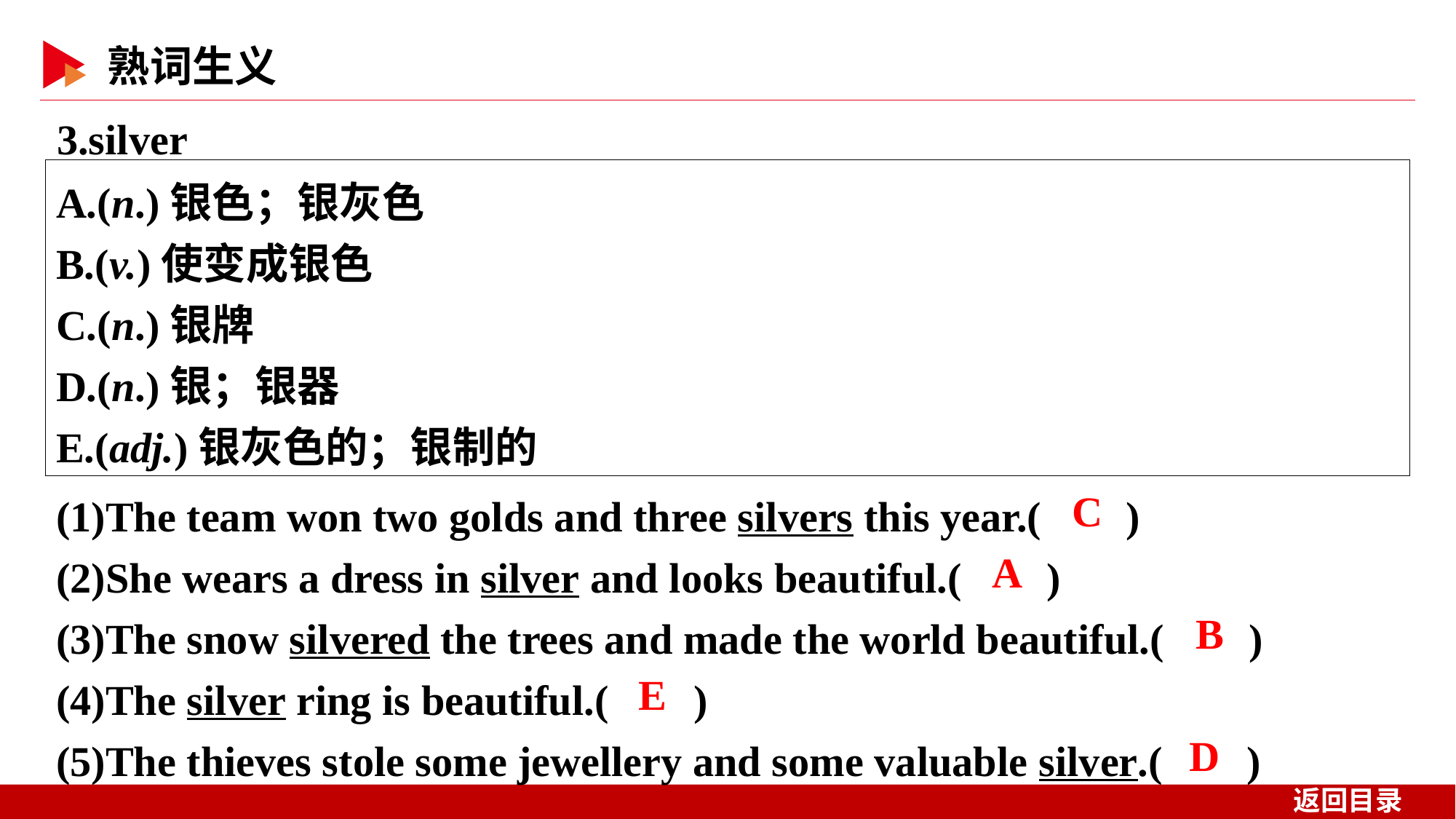

3.silver
A.(n.)银色；银灰色
B.(v.)使变成银色
C.(n.)银牌
D.(n.)银；银器
E.(adj.)银灰色的；银制的
(1)The team won two golds and three silvers this year.(        )
(2)She wears a dress in silver and looks beautiful.(        )
(3)The snow silvered the trees and made the world beautiful.(        )
(4)The silver ring is beautiful.(        )
(5)The thieves stole some jewellery and some valuable silver.(        )
   C
   A
   B
   E
   D